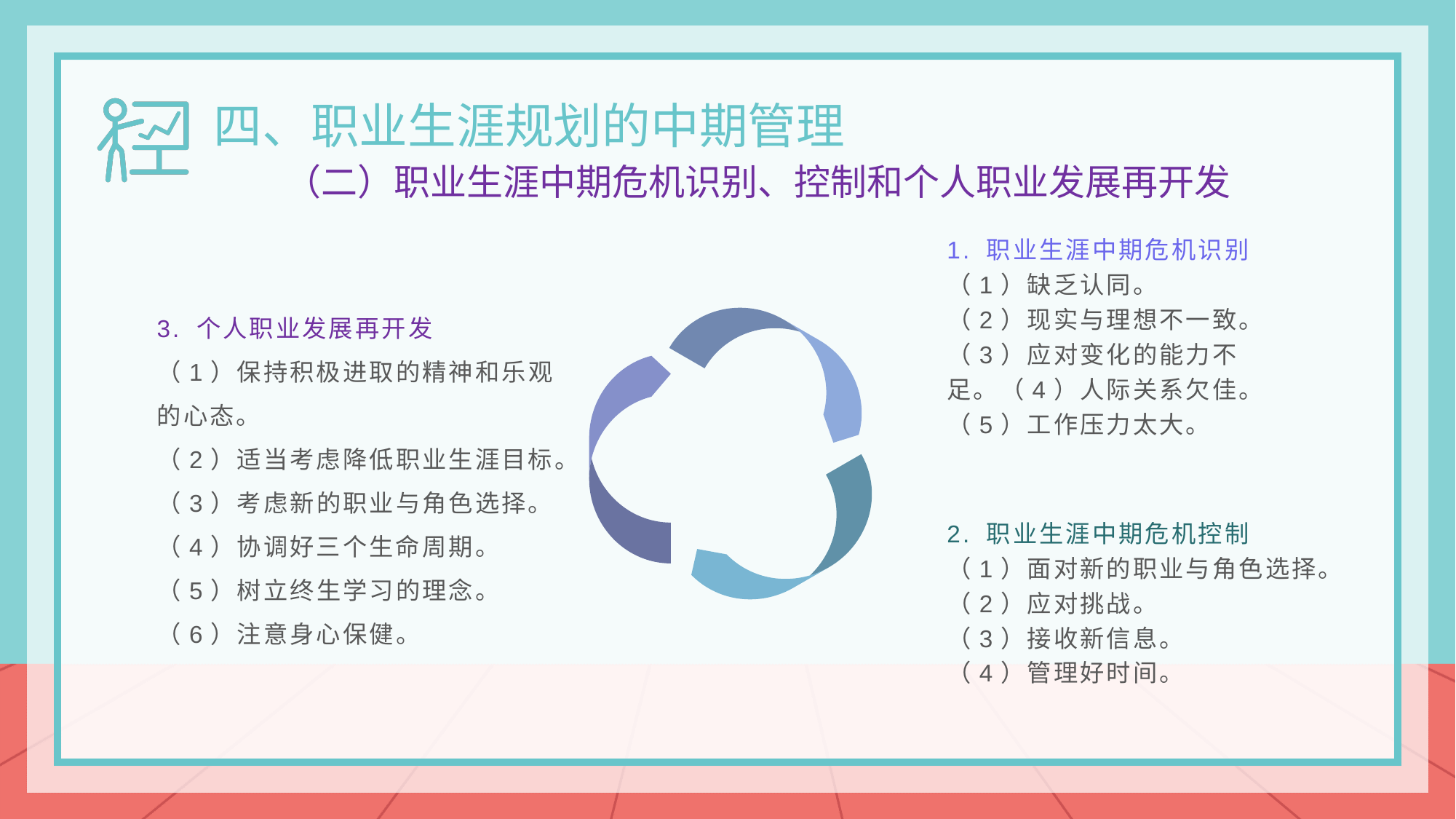

四、职业生涯规划的中期管理
（二）职业生涯中期危机识别、控制和个人职业发展再开发
1. 职业生涯中期危机识别
（1）缺乏认同。
（2）现实与理想不一致。（3）应对变化的能力不足。（4）人际关系欠佳。
（5）工作压力太大。
3. 个人职业发展再开发
（1）保持积极进取的精神和乐观的心态。
（2）适当考虑降低职业生涯目标。
（3）考虑新的职业与角色选择。
（4）协调好三个生命周期。
（5）树立终生学习的理念。
（6）注意身心保健。

2. 职业生涯中期危机控制
（1）面对新的职业与角色选择。
（2）应对挑战。
（3）接收新信息。
（4）管理好时间。